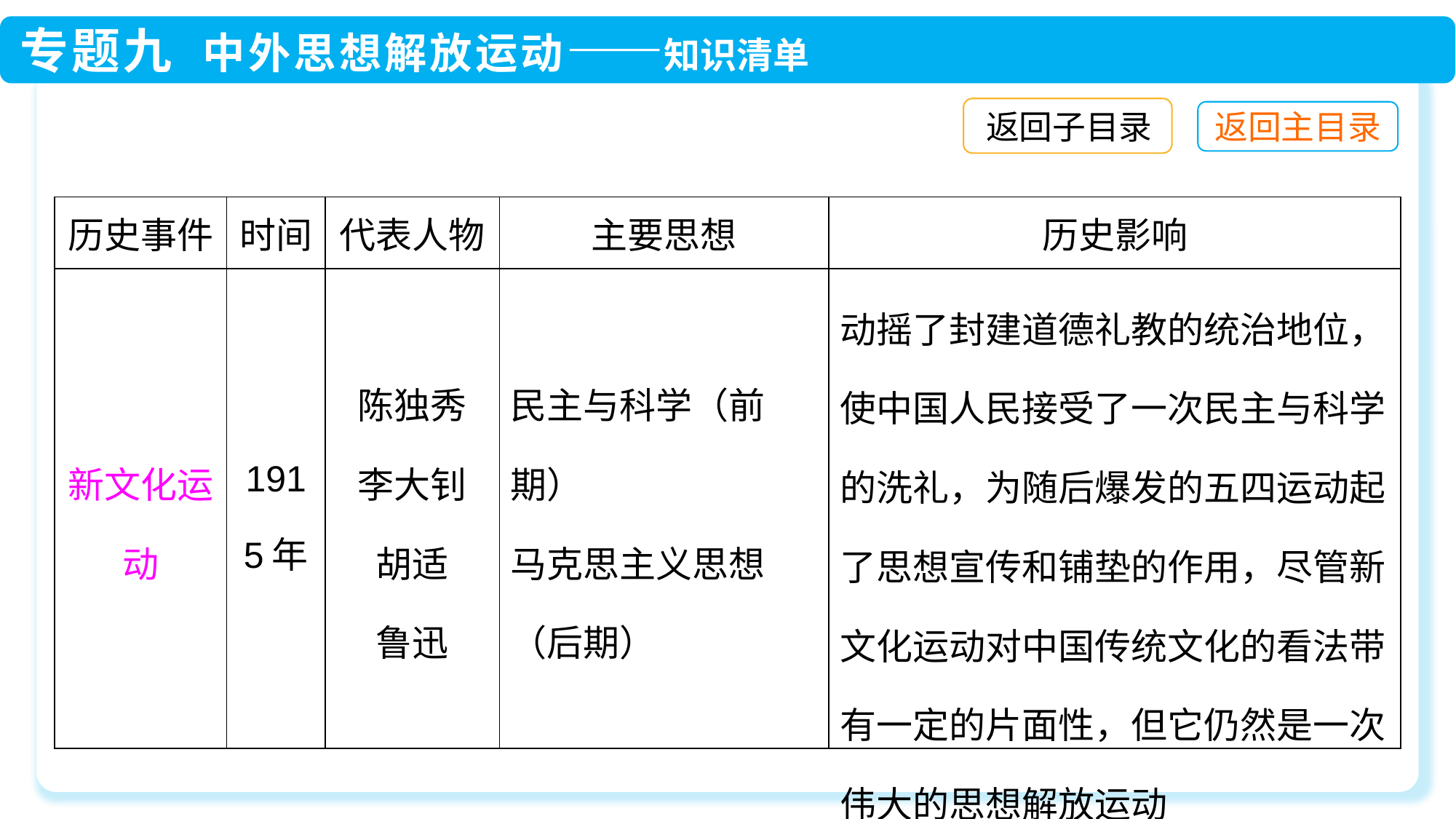

返回子目录
| 历史事件 | 时间 | 代表人物 | 主要思想 | 历史影响 |
| --- | --- | --- | --- | --- |
| 新文化运动 | 1915年 | 陈独秀 李大钊 胡适 鲁迅 | 民主与科学（前期） 马克思主义思想（后期） | 动摇了封建道德礼教的统治地位，使中国人民接受了一次民主与科学的洗礼，为随后爆发的五四运动起了思想宣传和铺垫的作用，尽管新文化运动对中国传统文化的看法带有一定的片面性，但它仍然是一次伟大的思想解放运动 |